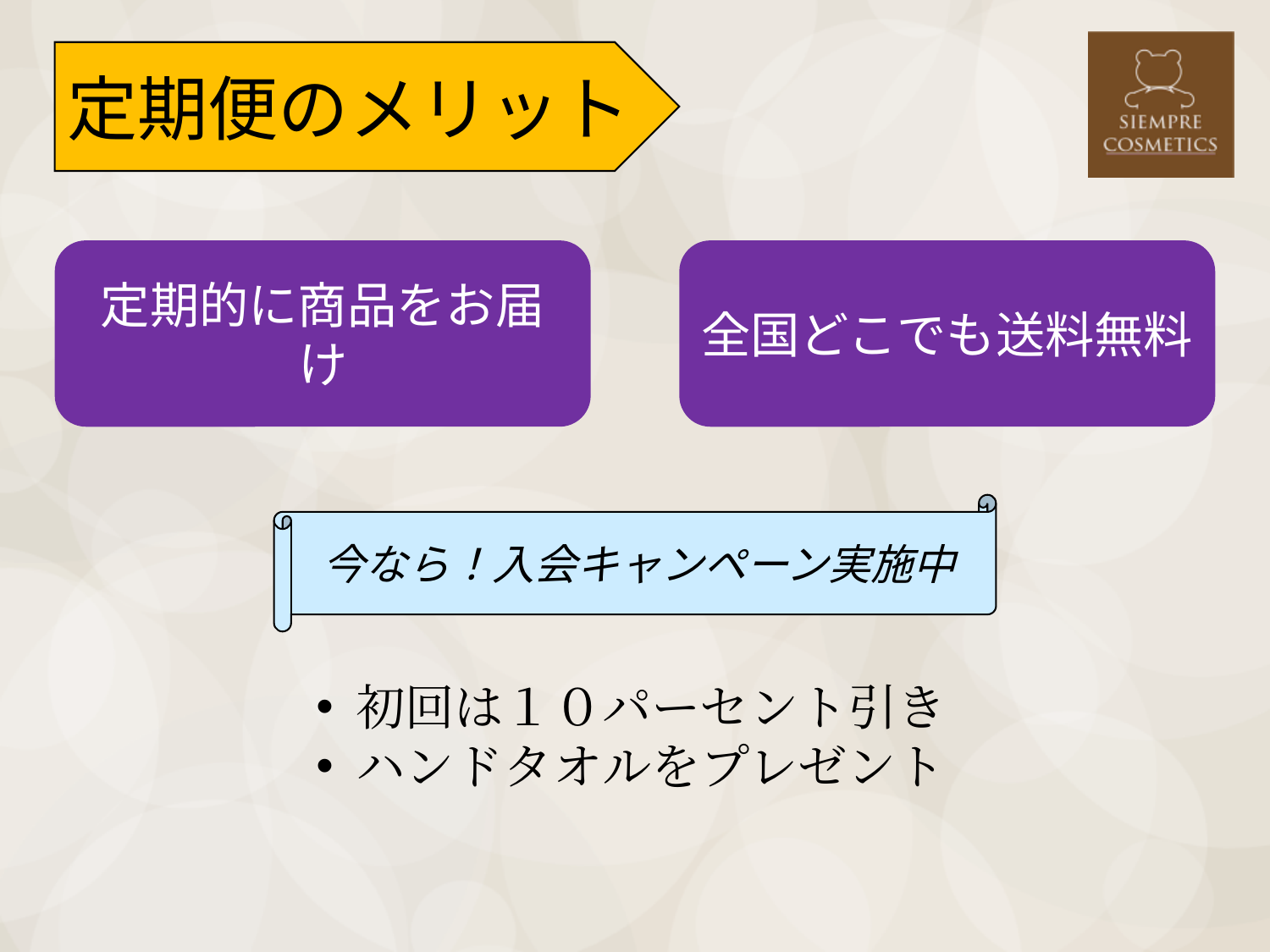

定期便のメリット
定期的に商品をお届け
全国どこでも送料無料
今なら！入会キャンペーン実施中
初回は１０パーセント引き
ハンドタオルをプレゼント